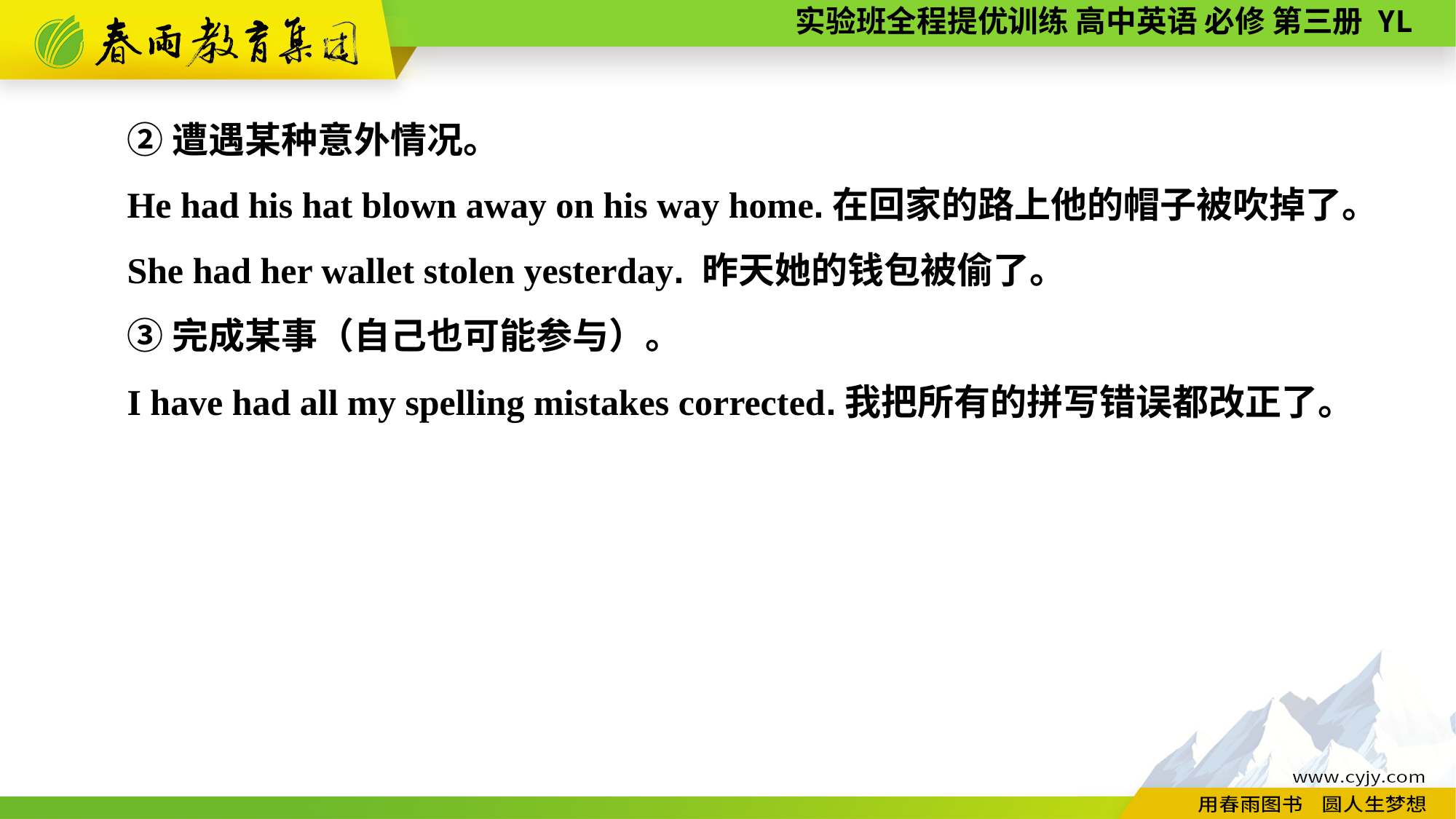

②遭遇某种意外情况。
He had his hat blown away on his way home.在回家的路上他的帽子被吹掉了。
She had her wallet stolen yesterday. 昨天她的钱包被偷了。
③完成某事（自己也可能参与）。
I have had all my spelling mistakes corrected.我把所有的拼写错误都改正了。